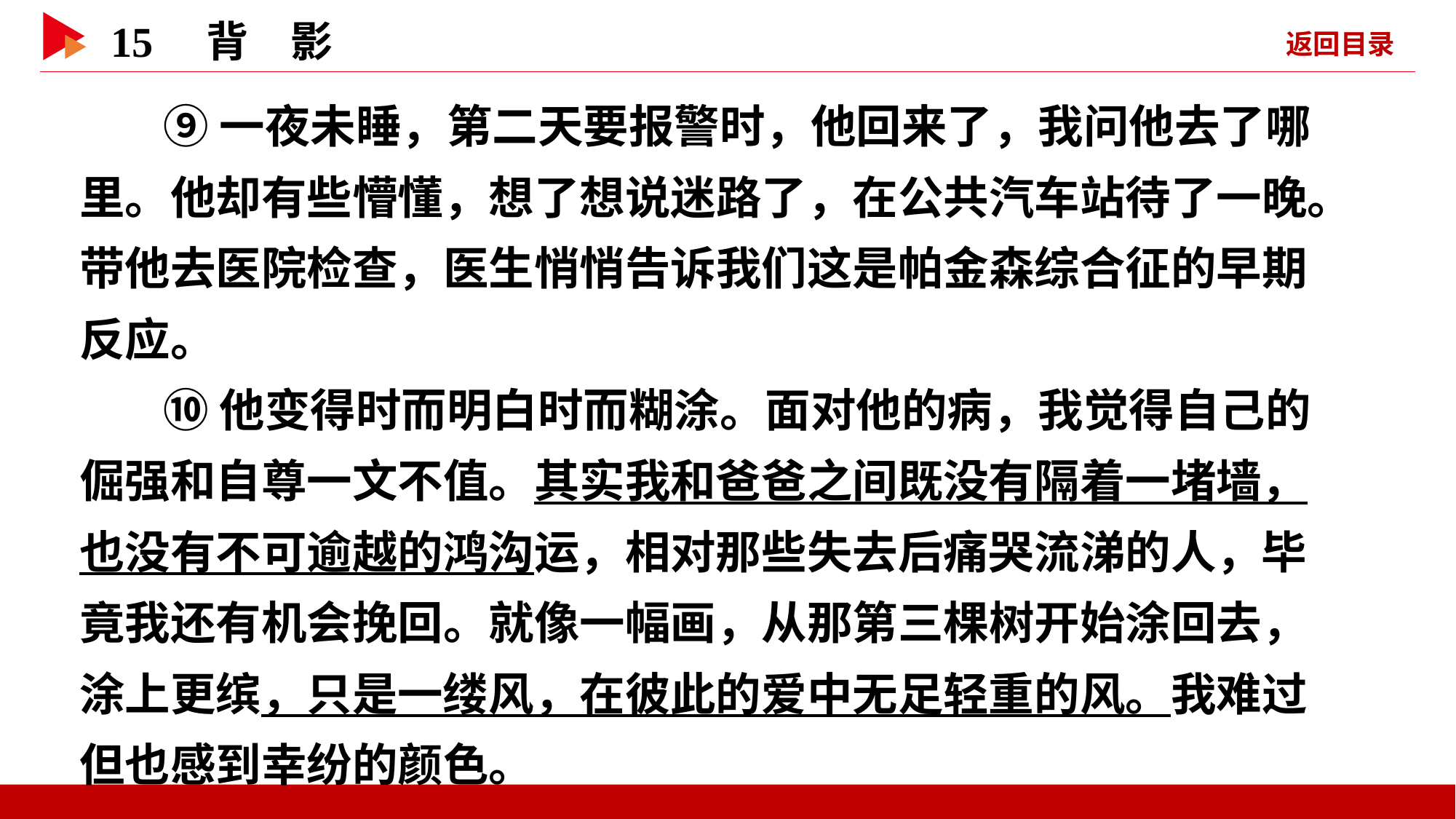

⑨一夜未睡，第二天要报警时，他回来了，我问他去了哪里。他却有些懵懂，想了想说迷路了，在公共汽车站待了一晚。带他去医院检查，医生悄悄告诉我们这是帕金森综合征的早期反应。
⑩他变得时而明白时而糊涂。面对他的病，我觉得自己的倔强和自尊一文不值。其实我和爸爸之间既没有隔着一堵墙，也没有不可逾越的鸿沟运，相对那些失去后痛哭流涕的人，毕竟我还有机会挽回。就像一幅画，从那第三棵树开始涂回去，涂上更缤，只是一缕风，在彼此的爱中无足轻重的风。我难过但也感到幸纷的颜色。